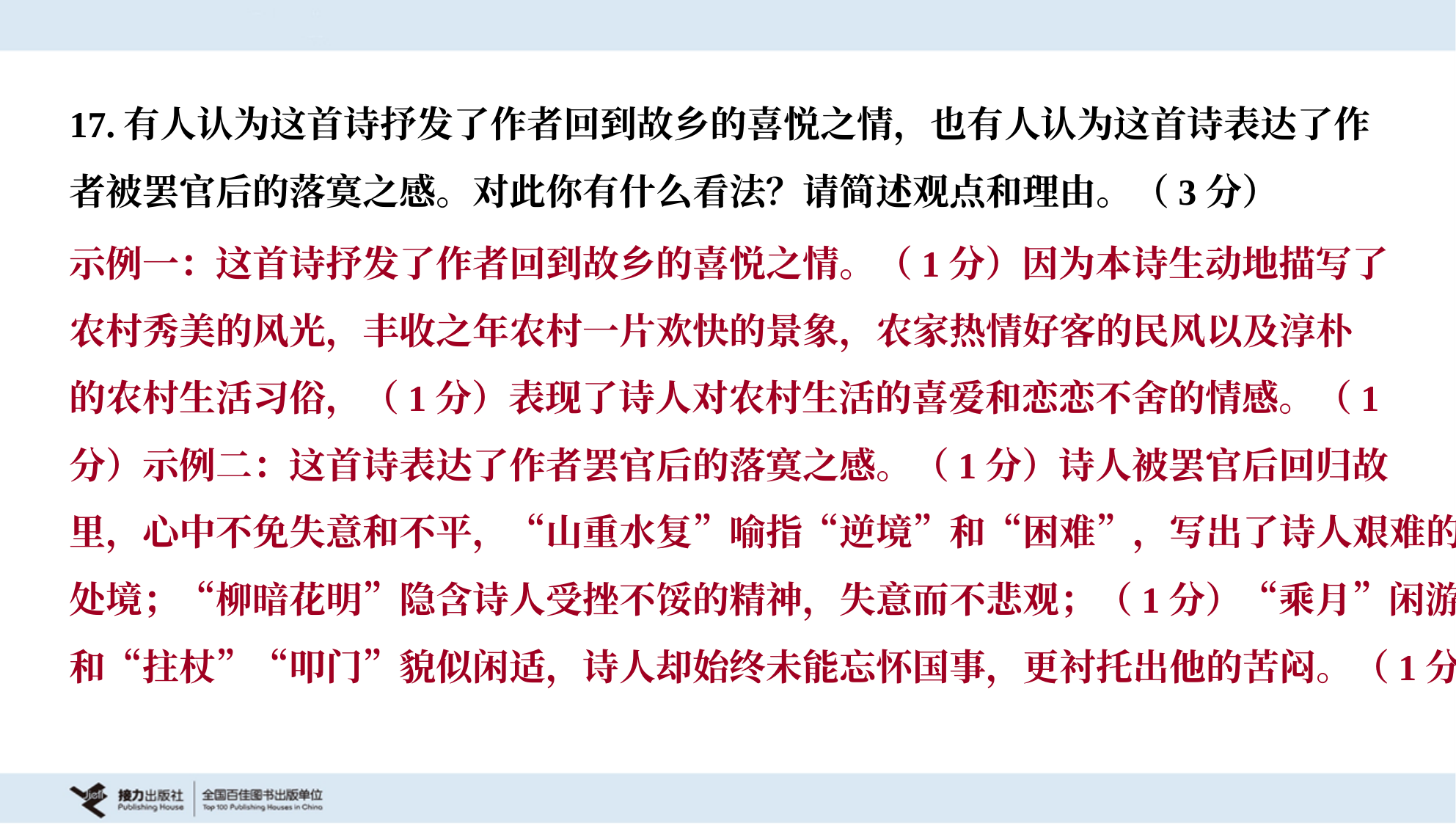

17.有人认为这首诗抒发了作者回到故乡的喜悦之情，也有人认为这首诗表达了作
者被罢官后的落寞之感。对此你有什么看法？请简述观点和理由。（3分）
示例一：这首诗抒发了作者回到故乡的喜悦之情。（1分）因为本诗生动地描写了
农村秀美的风光，丰收之年农村一片欢快的景象，农家热情好客的民风以及淳朴
的农村生活习俗，（1分）表现了诗人对农村生活的喜爱和恋恋不舍的情感。（1
分）示例二：这首诗表达了作者罢官后的落寞之感。（1分）诗人被罢官后回归故
里，心中不免失意和不平，“山重水复”喻指“逆境”和“困难”，写出了诗人艰难的
处境；“柳暗花明”隐含诗人受挫不馁的精神，失意而不悲观；（1分）“乘月”闲游
和“拄杖”“叩门”貌似闲适，诗人却始终未能忘怀国事，更衬托出他的苦闷。（1分）